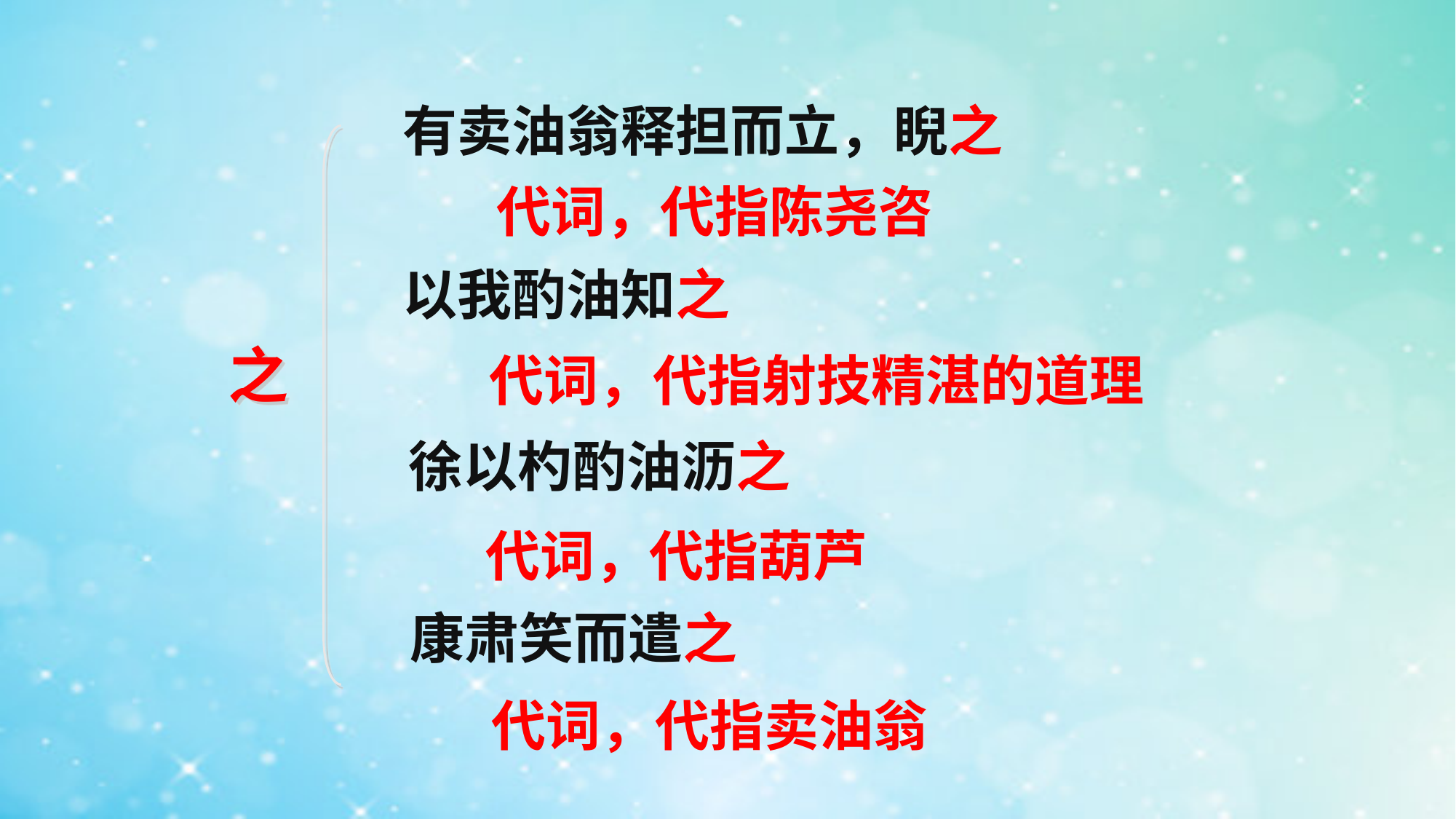

有卖油翁释担而立，睨之

代词，代指陈尧咨
以我酌油知之
之
代词，代指射技精湛的道理
徐以杓酌油沥之
代词，代指葫芦
康肃笑而遣之
代词，代指卖油翁